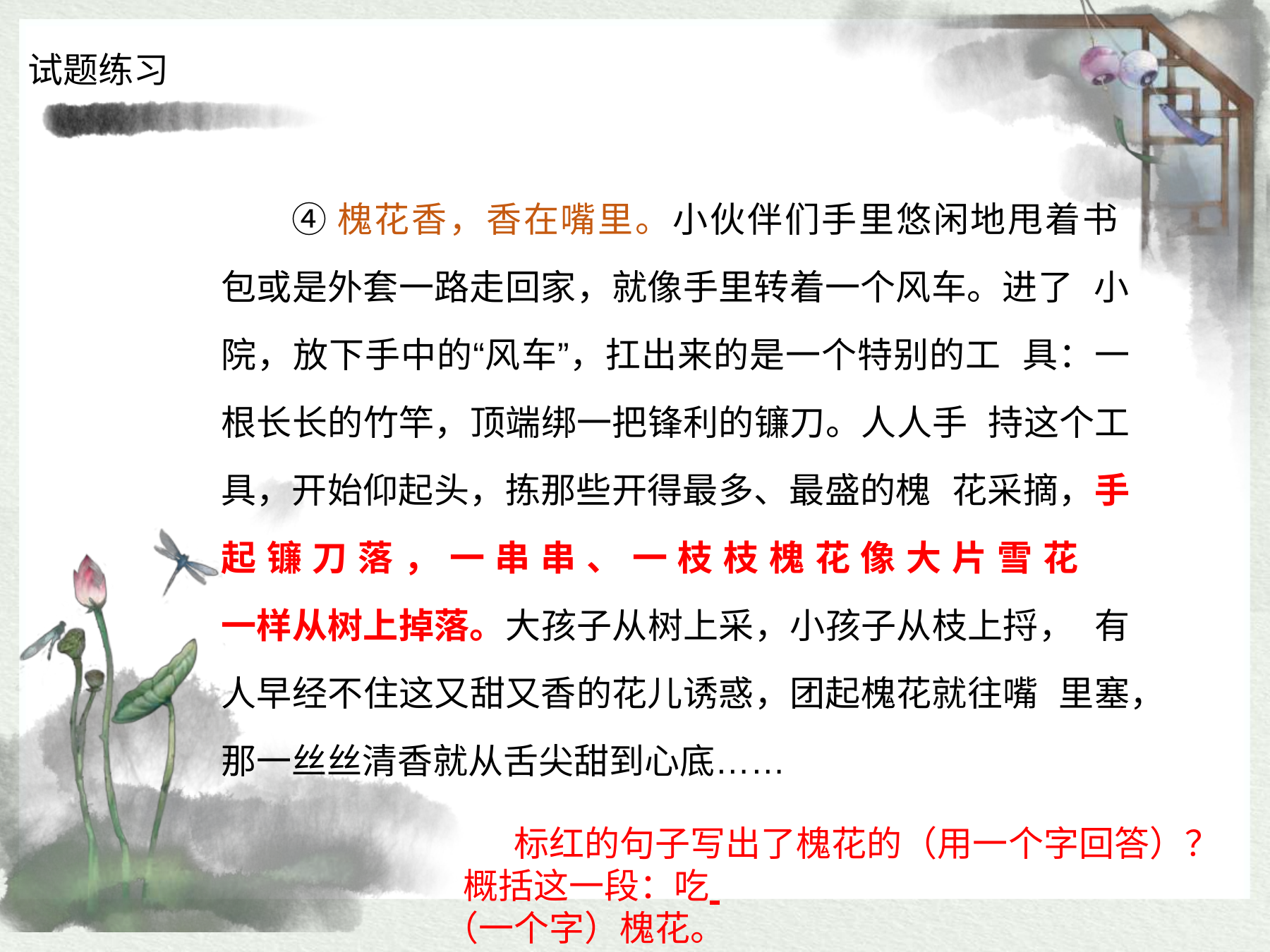

试题练习

④槐花香，香在嘴里。小伙伴们手里悠闲地甩着书  包或是外套一路走回家，就像手里转着一个风车。进了  小院，放下手中的“风车”，扛出来的是一个特别的工  具：一根长长的竹竿，顶端绑一把锋利的镰刀。人人手  持这个工具，开始仰起头，拣那些开得最多、最盛的槐  花采摘，手起镰刀落，一串串、一枝枝槐花像大片雪花
一样从树上掉落。大孩子从树上采，小孩子从枝上捋，  有人早经不住这又甜又香的花儿诱惑，团起槐花就往嘴  里塞，那一丝丝清香就从舌尖甜到心底……

标红的句子写出了槐花的（用一个字回答）？  概括这一段：吃 	（一个字）槐花。